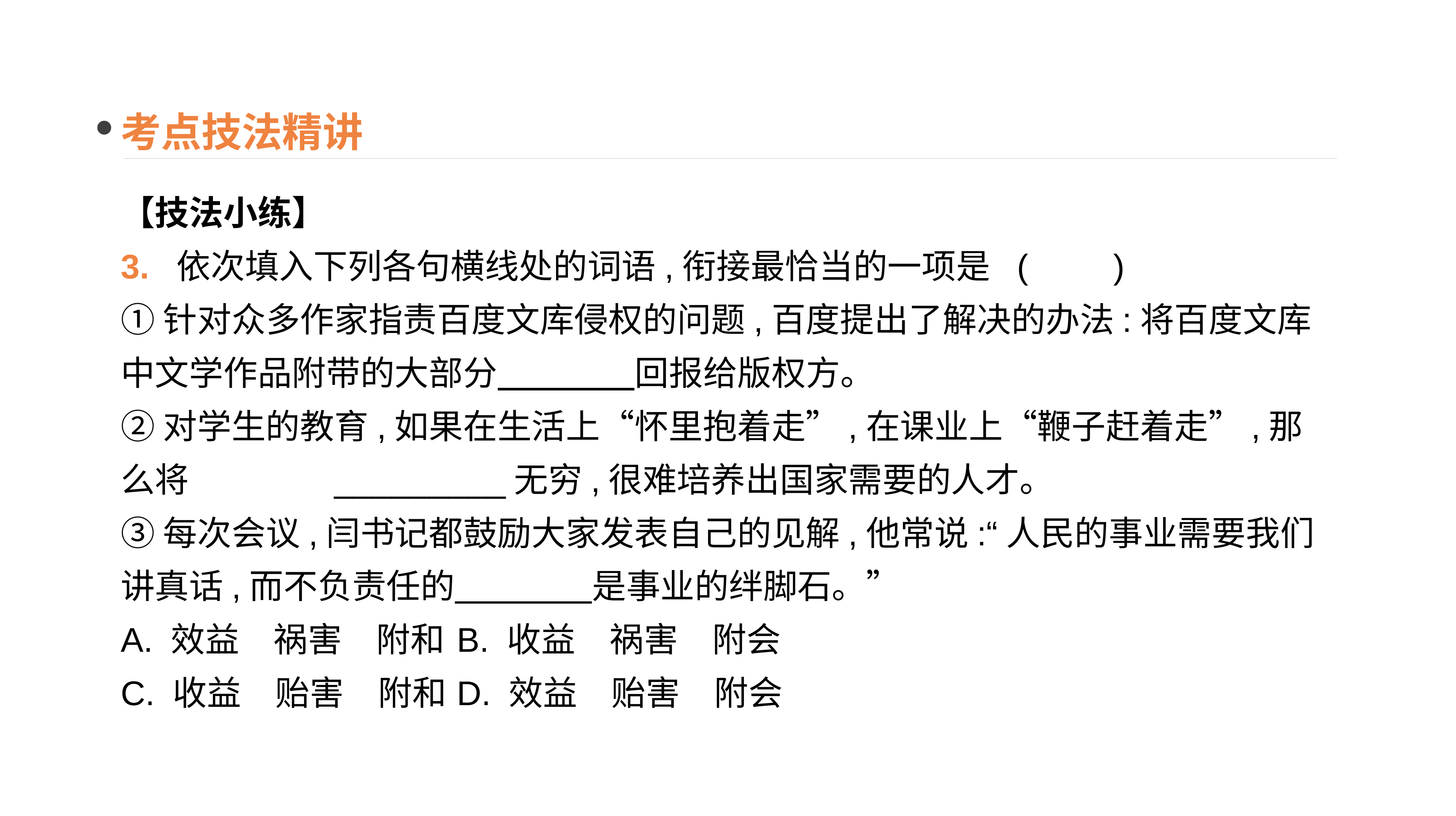

考点技法精讲

【技法小练】
3.  依次填入下列各句横线处的词语,衔接最恰当的一项是	(　　)
①针对众多作家指责百度文库侵权的问题,百度提出了解决的办法:将百度文库中文学作品附带的大部分　　　　回报给版权方。
②对学生的教育,如果在生活上“怀里抱着走”,在课业上“鞭子赶着走”,那么将　　　　_________无穷,很难培养出国家需要的人才。
③每次会议,闫书记都鼓励大家发表自己的见解,他常说:“人民的事业需要我们讲真话,而不负责任的　　　　是事业的绊脚石。”
A. 效益　祸害　附和	B. 收益　祸害　附会
C. 收益　贻害　附和	D. 效益　贻害　附会